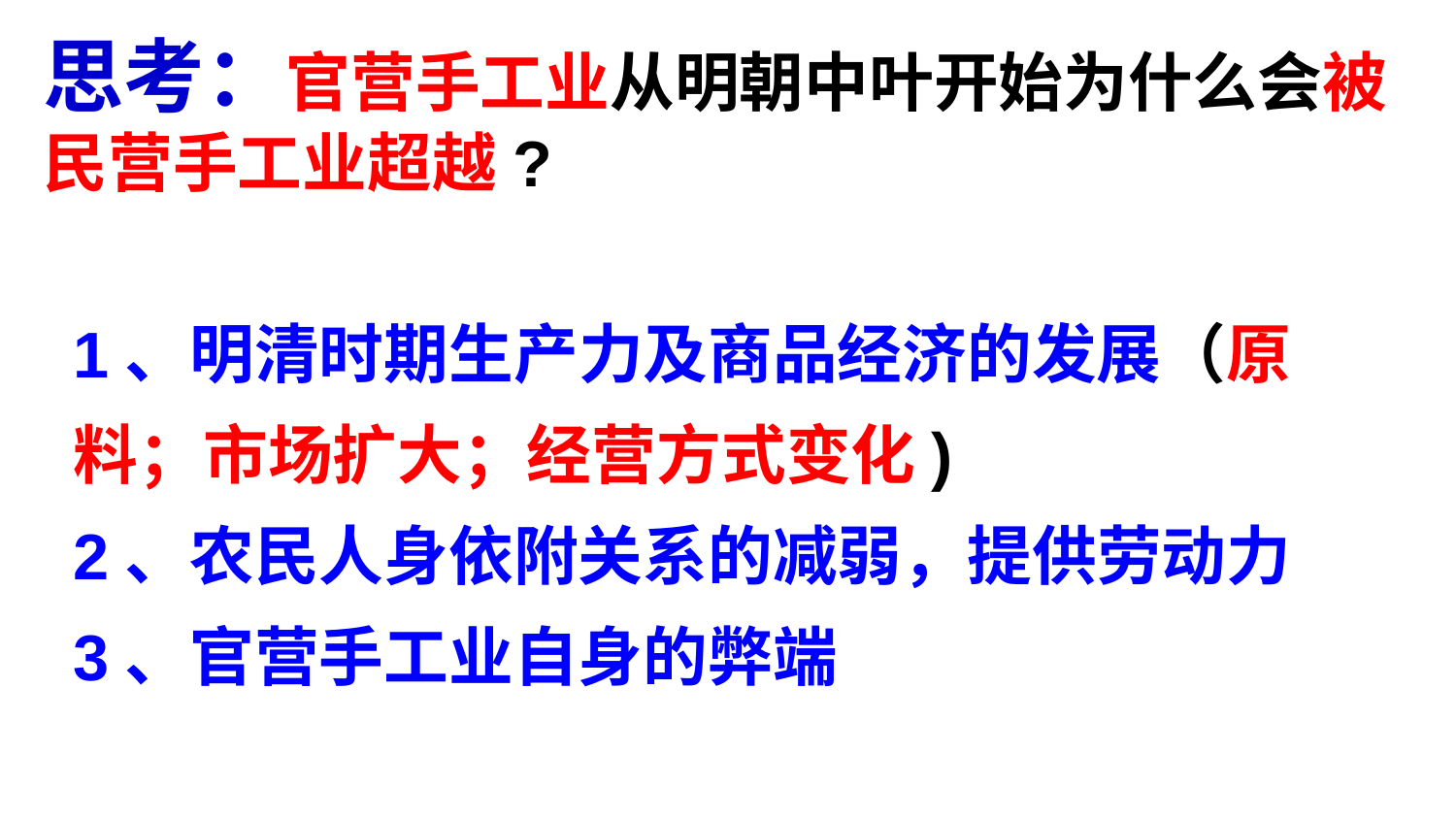

思考：官营手工业从明朝中叶开始为什么会被民营手工业超越?
1、明清时期生产力及商品经济的发展（原料；市场扩大；经营方式变化)
2、农民人身依附关系的减弱，提供劳动力
3、官营手工业自身的弊端